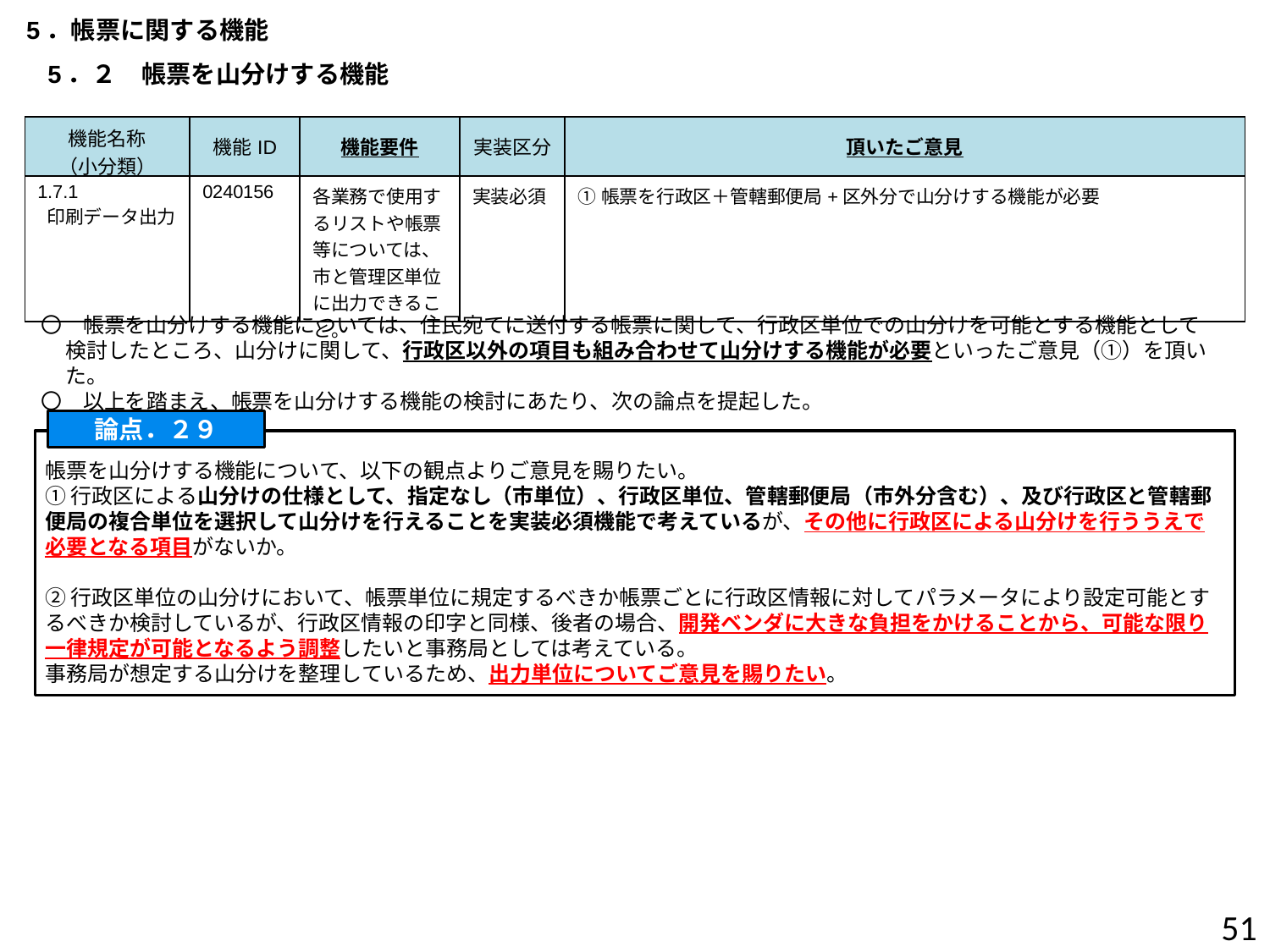

5．帳票に関する機能
5．２　帳票を山分けする機能
| 機能名称 （小分類） | 機能ID | 機能要件 | 実装区分 | 頂いたご意見 |
| --- | --- | --- | --- | --- |
| 1.7.1 印刷データ出力 | 0240156 | 各業務で使用するリストや帳票等については、市と管理区単位に出力できること。 | 実装必須 | ①帳票を行政区＋管轄郵便局+区外分で山分けする機能が必要 |
〇　帳票を山分けする機能については、住民宛てに送付する帳票に関して、行政区単位での山分けを可能とする機能として検討したところ、山分けに関して、行政区以外の項目も組み合わせて山分けする機能が必要といったご意見（①）を頂いた。
〇　以上を踏まえ、帳票を山分けする機能の検討にあたり、次の論点を提起した。
論点．２９

帳票を山分けする機能について、以下の観点よりご意見を賜りたい。
①行政区による山分けの仕様として、指定なし（市単位）、行政区単位、管轄郵便局（市外分含む）、及び行政区と管轄郵便局の複合単位を選択して山分けを行えることを実装必須機能で考えているが、その他に行政区による山分けを行ううえで必要となる項目がないか。

②行政区単位の山分けにおいて、帳票単位に規定するべきか帳票ごとに行政区情報に対してパラメータにより設定可能とするべきか検討しているが、行政区情報の印字と同様、後者の場合、開発ベンダに大きな負担をかけることから、可能な限り一律規定が可能となるよう調整したいと事務局としては考えている。
事務局が想定する山分けを整理しているため、出力単位についてご意見を賜りたい。
51